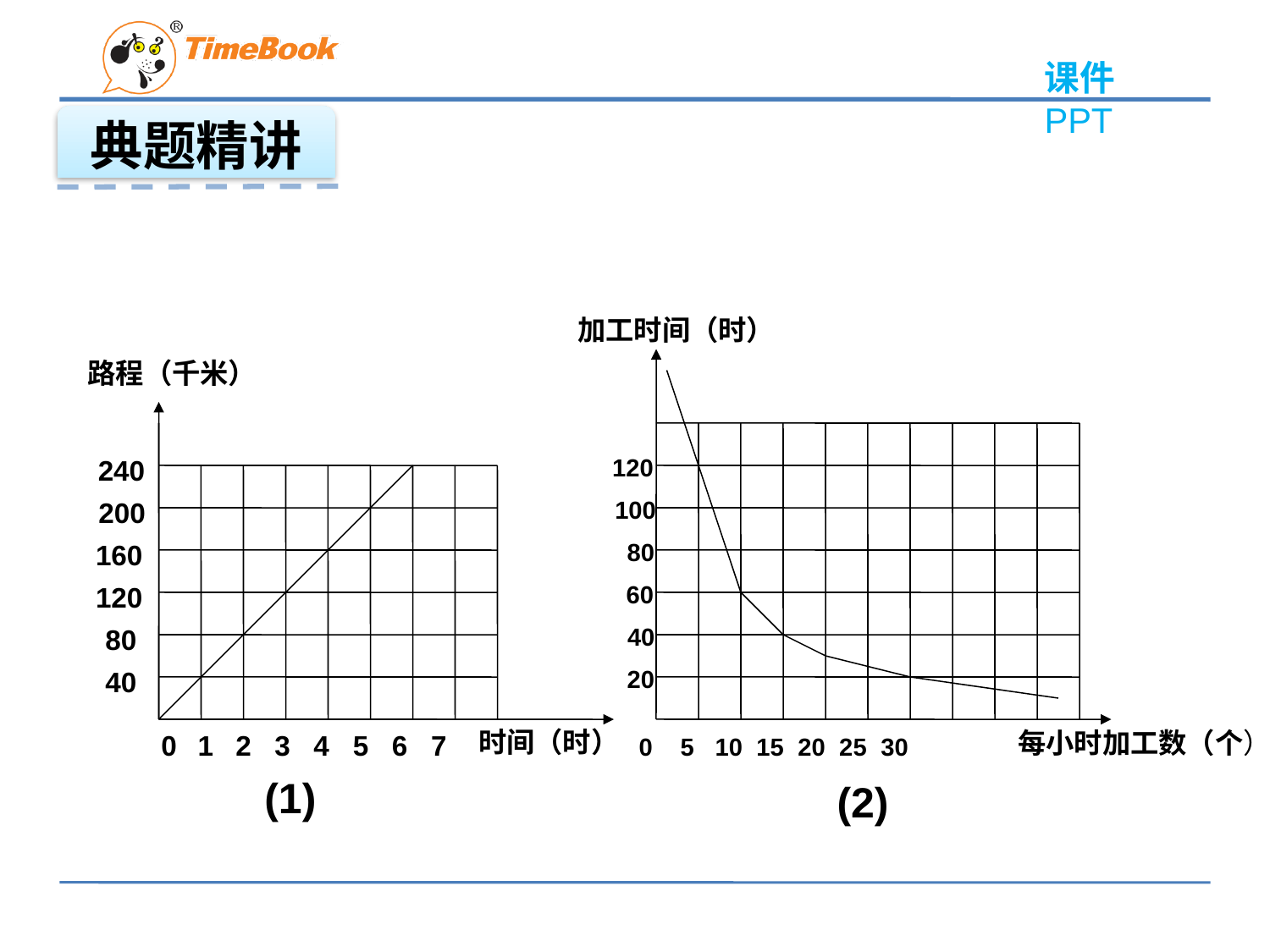

典题精讲
加工时间（时）
路程（千米）

120
240

100
200

80
160

 60
120

40
 80

20
 40

时间（时）
每小时加工数（个）

0
 1
 2   3   4   5   6   7
0    5   10  15  20  25  30
(1)
(2)